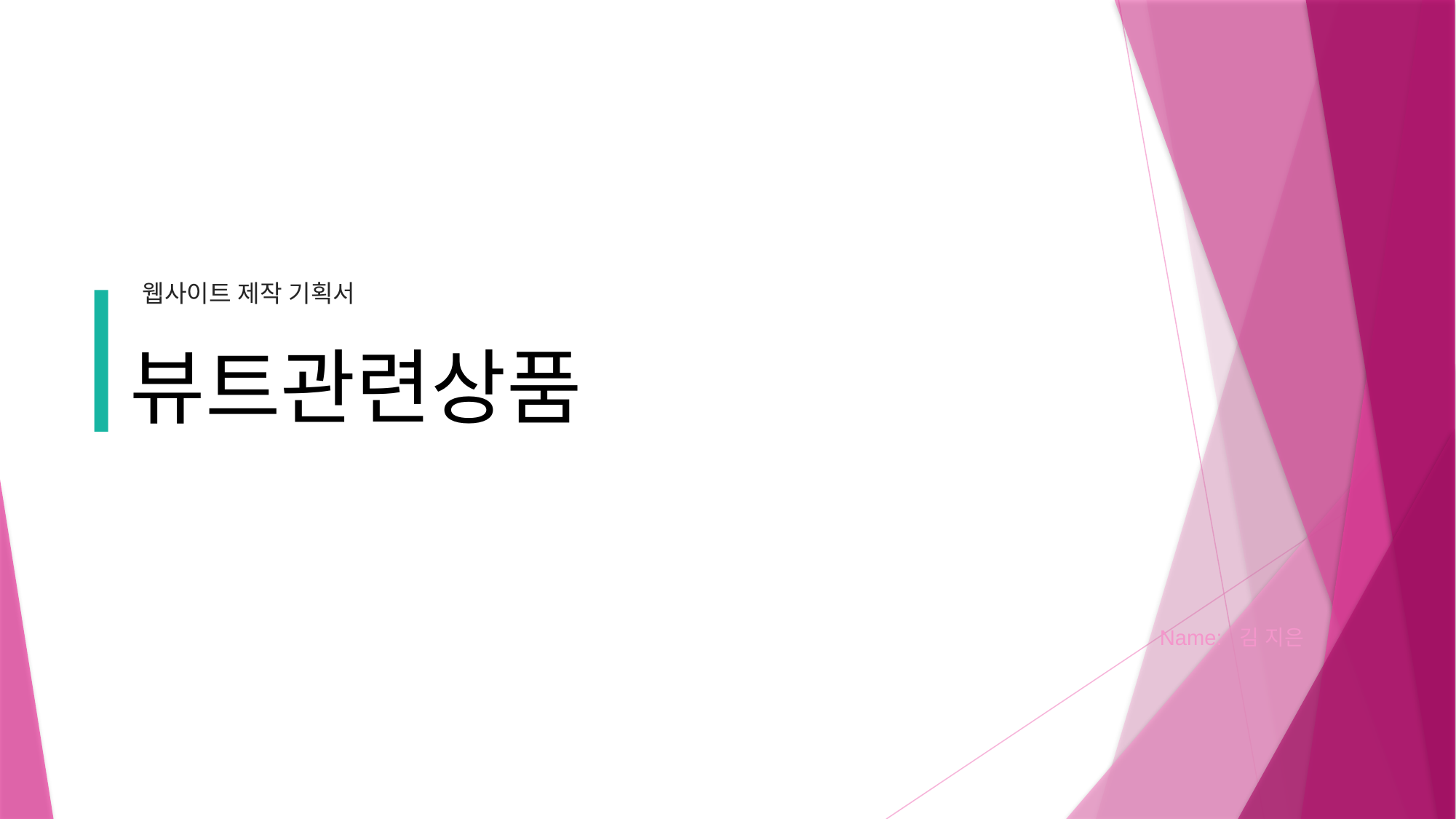

웹사이트 제작 기획서

뷰트관련상품
Name:  김 지은